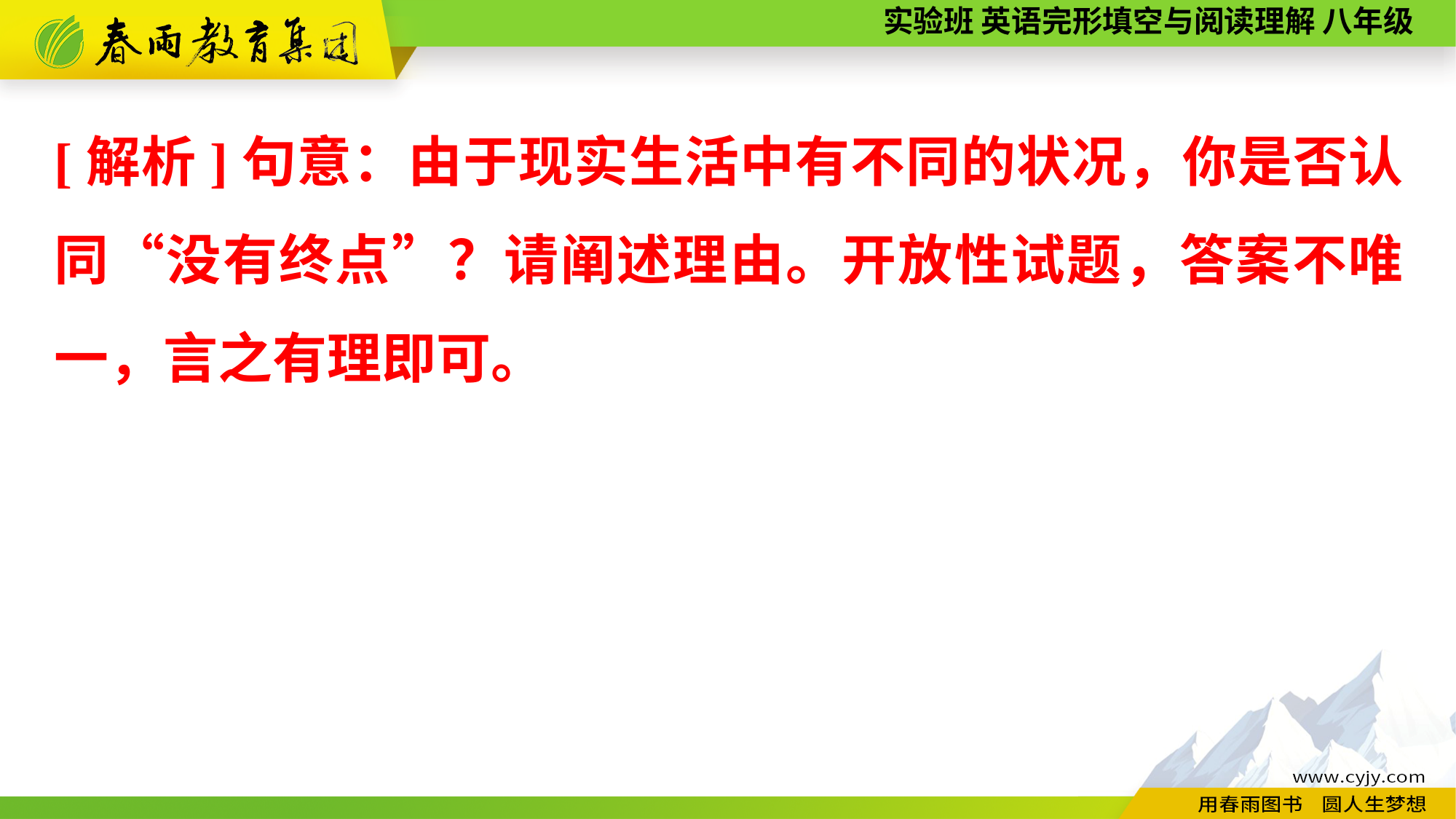

[解析]句意：由于现实生活中有不同的状况，你是否认同“没有终点”？请阐述理由。开放性试题，答案不唯一，言之有理即可。